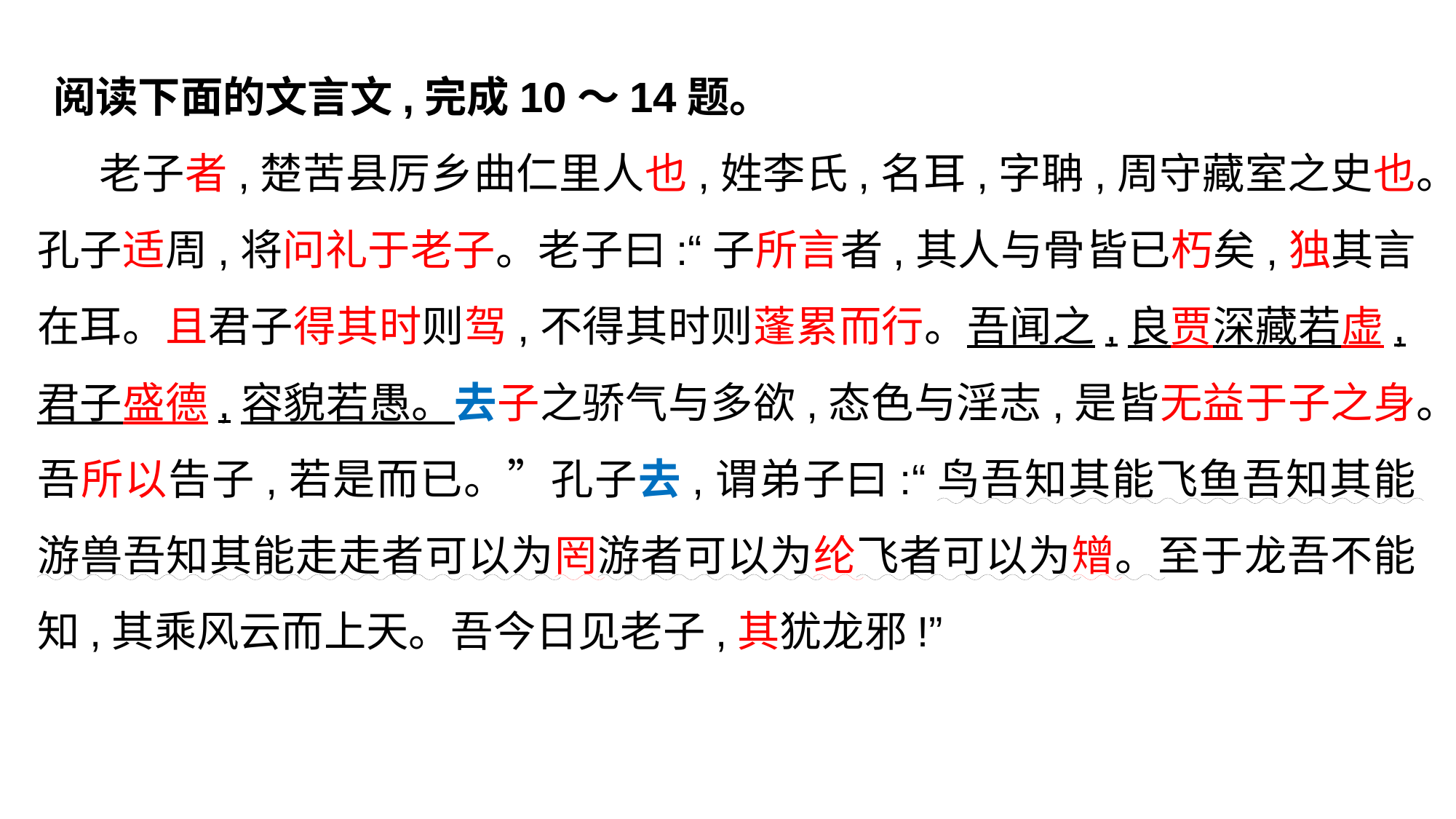

阅读下面的文言文,完成10～14题。
  老子者,楚苦县厉乡曲仁里人也,姓李氏,名耳,字聃,周守藏室之史也。孔子适周,将问礼于老子。老子曰:“子所言者,其人与骨皆已朽矣,独其言在耳。且君子得其时则驾,不得其时则蓬累而行。吾闻之,良贾深藏若虚,君子盛德,容貌若愚。去子之骄气与多欲,态色与淫志,是皆无益于子之身。吾所以告子,若是而已。”孔子去,谓弟子曰:“鸟吾知其能飞鱼吾知其能游兽吾知其能走走者可以为罔游者可以为纶飞者可以为矰。至于龙吾不能知,其乘风云而上天。吾今日见老子,其犹龙邪!”